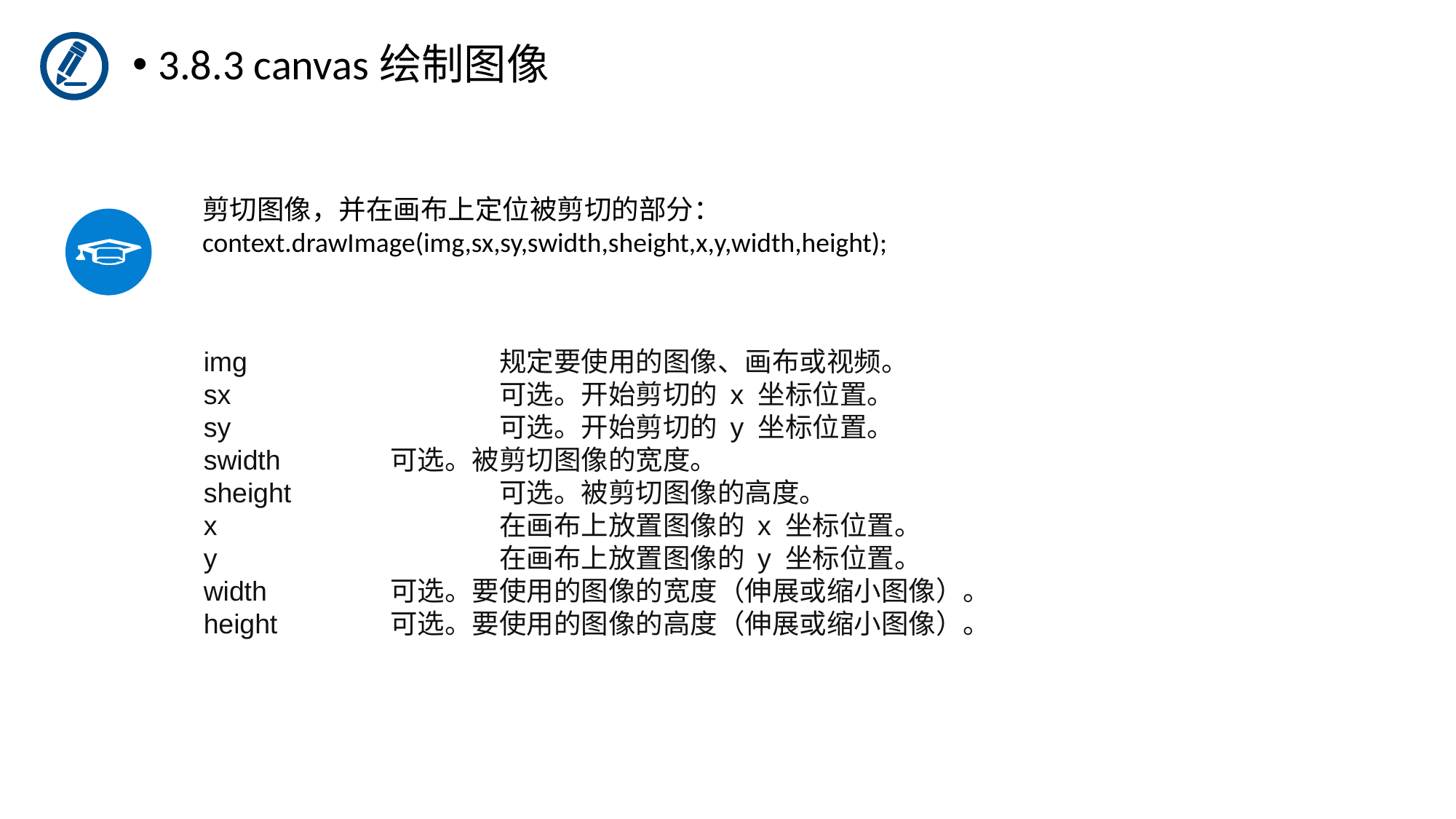

3.8.3 canvas绘制图像

剪切图像，并在画布上定位被剪切的部分：
context.drawImage(img,sx,sy,swidth,sheight,x,y,width,height);

img			规定要使用的图像、画布或视频。
sx			可选。开始剪切的 x 坐标位置。
sy			可选。开始剪切的 y 坐标位置。
swidth		可选。被剪切图像的宽度。
sheight		可选。被剪切图像的高度。
x			在画布上放置图像的 x 坐标位置。
y			在画布上放置图像的 y 坐标位置。
width		可选。要使用的图像的宽度（伸展或缩小图像）。
height		可选。要使用的图像的高度（伸展或缩小图像）。